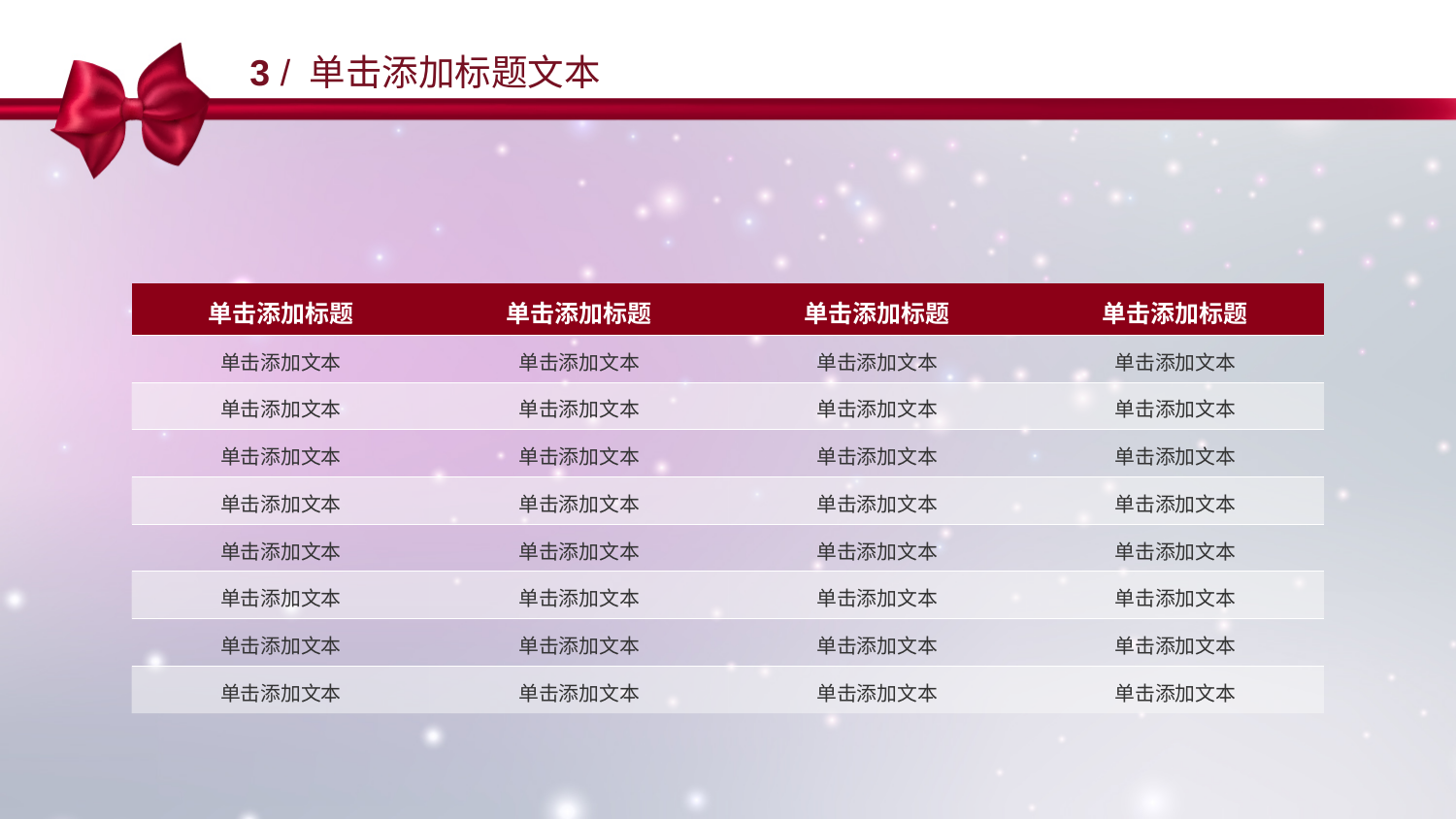

3 / 单击添加标题文本
| 单击添加标题 | 单击添加标题 | 单击添加标题 | 单击添加标题 |
| --- | --- | --- | --- |
| 单击添加文本 | 单击添加文本 | 单击添加文本 | 单击添加文本 |
| 单击添加文本 | 单击添加文本 | 单击添加文本 | 单击添加文本 |
| 单击添加文本 | 单击添加文本 | 单击添加文本 | 单击添加文本 |
| 单击添加文本 | 单击添加文本 | 单击添加文本 | 单击添加文本 |
| 单击添加文本 | 单击添加文本 | 单击添加文本 | 单击添加文本 |
| 单击添加文本 | 单击添加文本 | 单击添加文本 | 单击添加文本 |
| 单击添加文本 | 单击添加文本 | 单击添加文本 | 单击添加文本 |
| 单击添加文本 | 单击添加文本 | 单击添加文本 | 单击添加文本 |